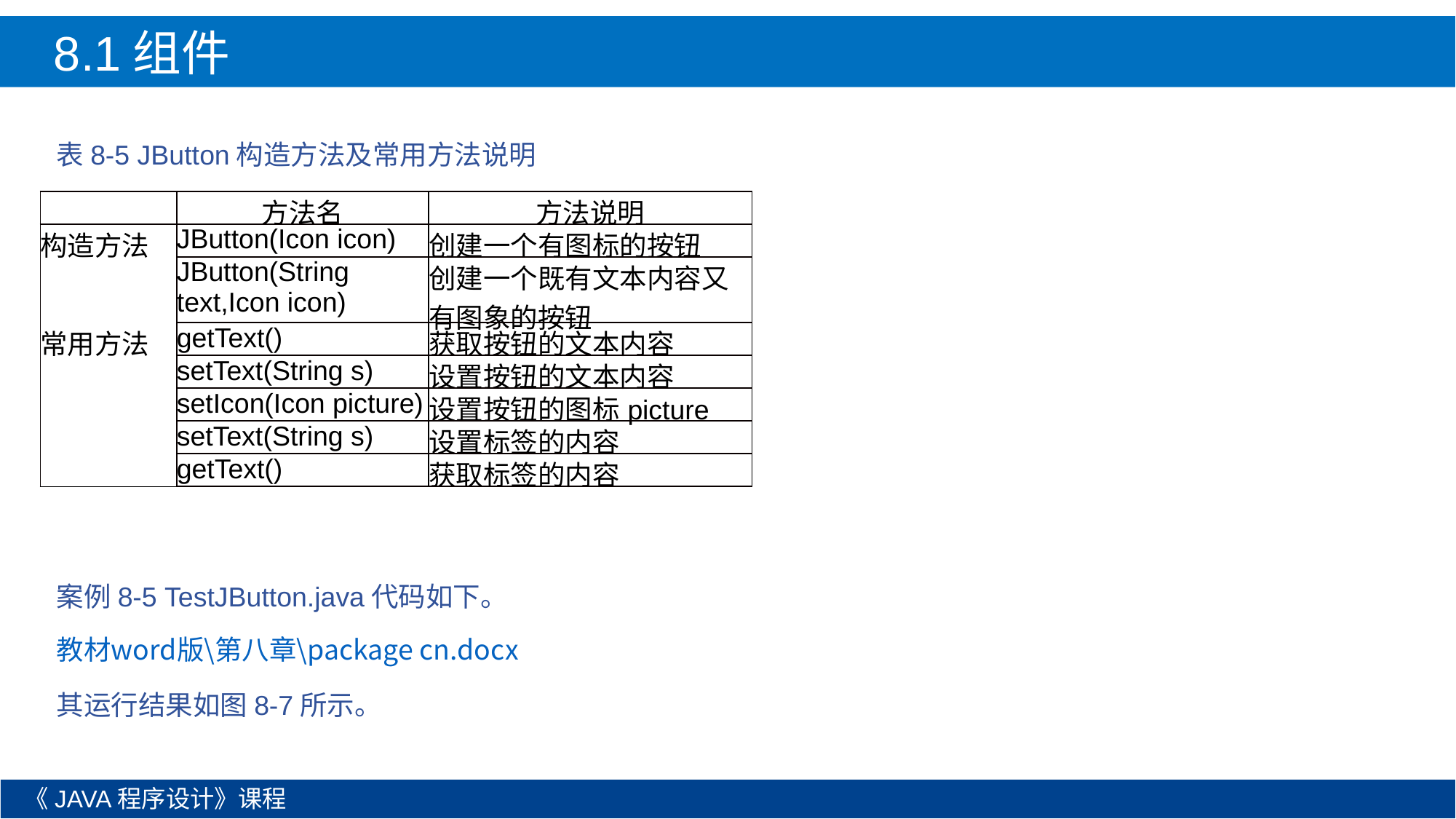

8.1组件
表8-5 JButton构造方法及常用方法说明

案例8-5 TestJButton.java代码如下。
教材word版\第八章\package cn.docx
其运行结果如图8-7所示。
|  | 方法名 | 方法说明 |
| --- | --- | --- |
| 构造方法 | JButton(Icon icon) | 创建一个有图标的按钮 |
|  | JButton(String text,Icon icon) | 创建一个既有文本内容又有图象的按钮 |
| 常用方法 | getText() | 获取按钮的文本内容 |
|  | setText(String s) | 设置按钮的文本内容 |
|  | setIcon(Icon picture) | 设置按钮的图标picture |
|  | setText(String s) | 设置标签的内容 |
|  | getText() | 获取标签的内容 |
《JAVA程序设计》课程